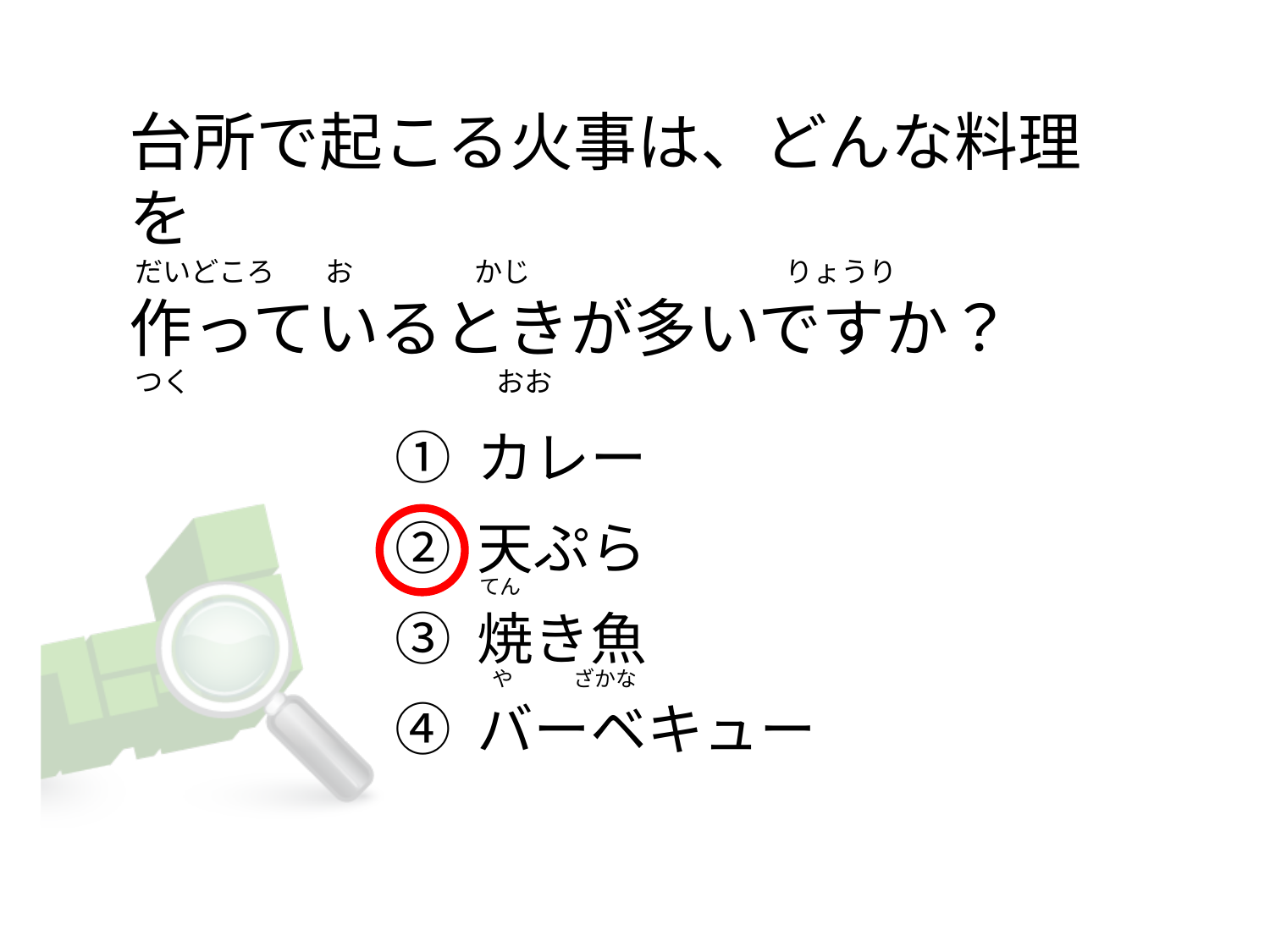

# 台所で起こる火事は、どんな料理を  だいどころ        お                   かじ                                        りょうり 作っているときが多いですか？  つく                                                おお
① カレー
② 天ぷら
③ 焼き魚
④ バーベキュー

てん
  や             ざかな